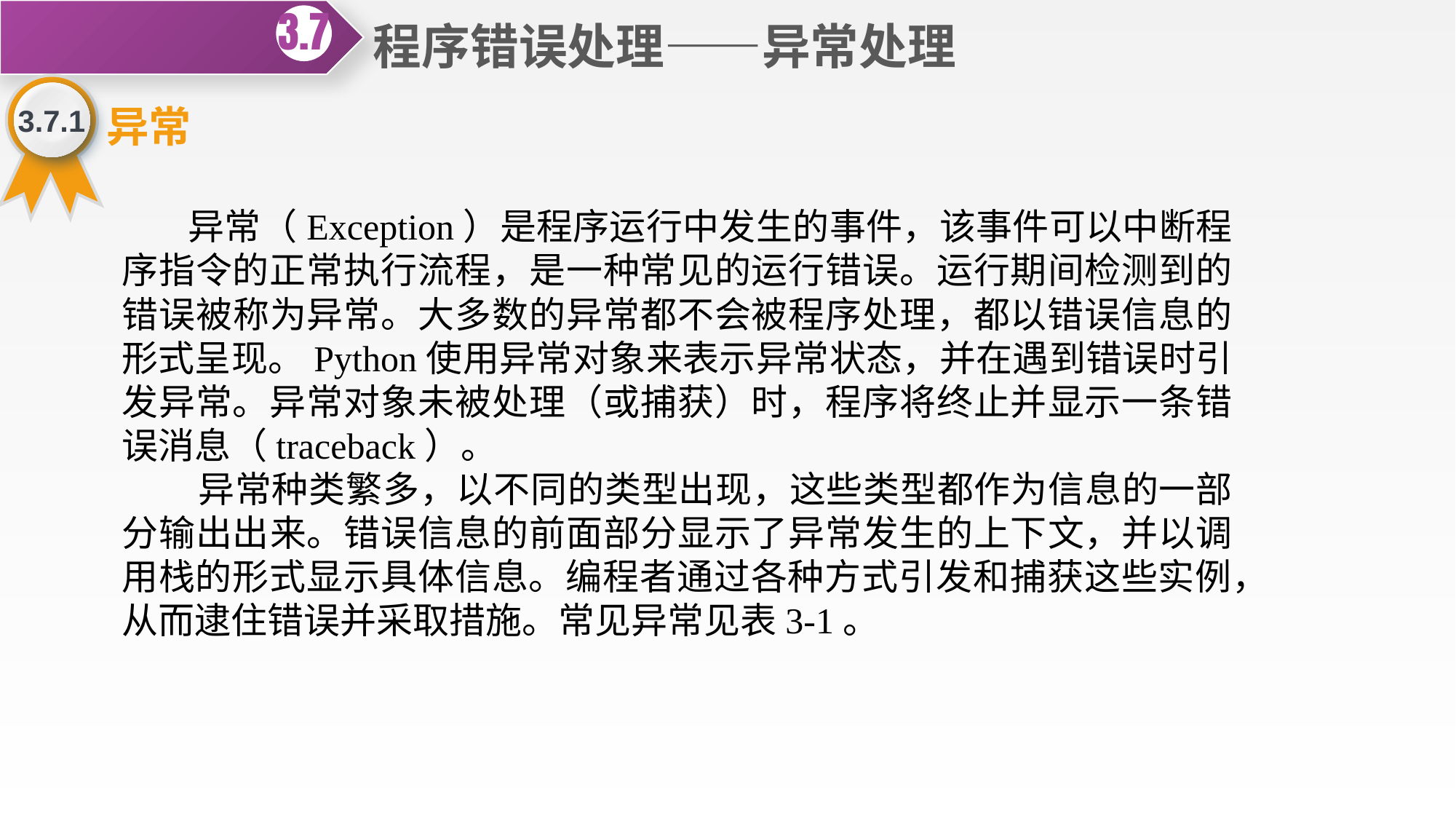

程序错误处理——异常处理

3.7

3.7.1

异常

   异常（Exception）是程序运行中发生的事件，该事件可以中断程序指令的正常执行流程，是一种常见的运行错误。运行期间检测到的错误被称为异常。大多数的异常都不会被程序处理，都以错误信息的形式呈现。Python使用异常对象来表示异常状态，并在遇到错误时引发异常。异常对象未被处理（或捕获）时，程序将终止并显示一条错误消息（traceback）。
    异常种类繁多，以不同的类型出现，这些类型都作为信息的一部分输出出来。错误信息的前面部分显示了异常发生的上下文，并以调用栈的形式显示具体信息。编程者通过各种方式引发和捕获这些实例，从而逮住错误并采取措施。常见异常见表3-1。